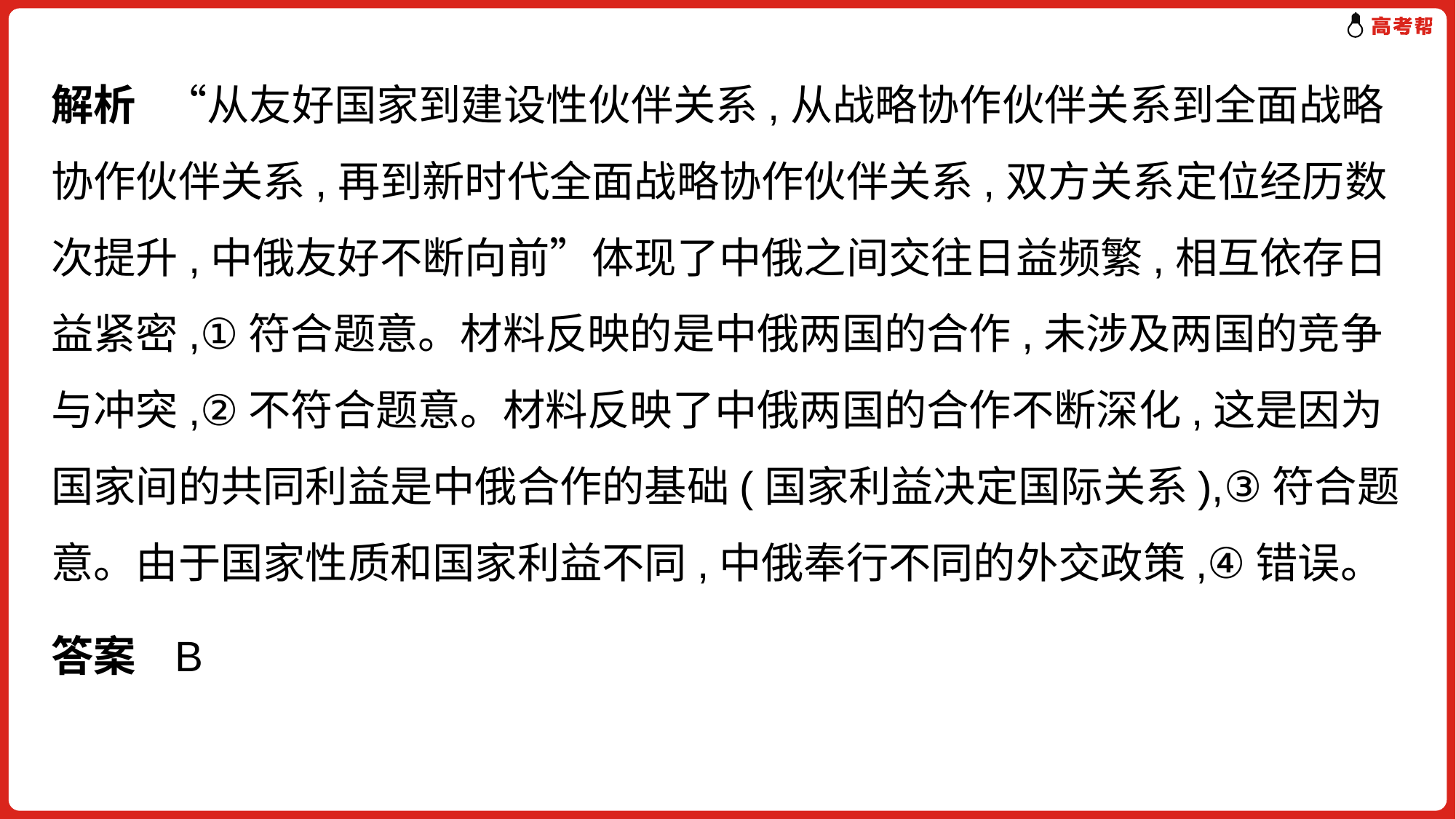

# 解析   “从友好国家到建设性伙伴关系,从战略协作伙伴关系到全面战略协作伙伴关系,再到新时代全面战略协作伙伴关系,双方关系定位经历数次提升,中俄友好不断向前”体现了中俄之间交往日益频繁,相互依存日益紧密,①符合题意。材料反映的是中俄两国的合作,未涉及两国的竞争与冲突,②不符合题意。材料反映了中俄两国的合作不断深化,这是因为国家间的共同利益是中俄合作的基础(国家利益决定国际关系),③符合题意。由于国家性质和国家利益不同,中俄奉行不同的外交政策,④错误。
答案   B